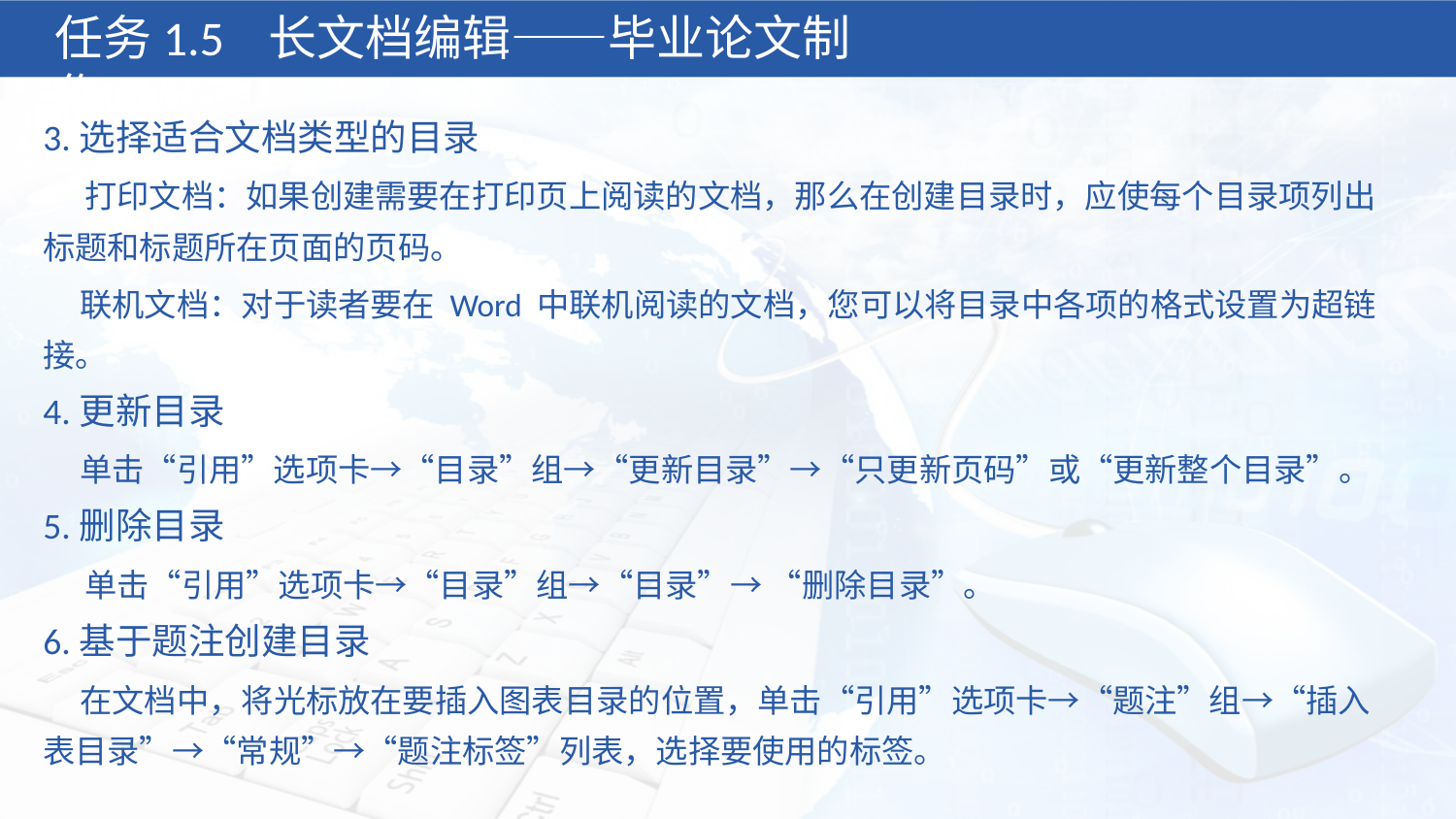

任务1.5   长文档编辑——毕业论文制作
3.选择适合文档类型的目录
    打印文档：如果创建需要在打印页上阅读的文档，那么在创建目录时，应使每个目录项列出标题和标题所在页面的页码。
    联机文档：对于读者要在 Word 中联机阅读的文档，您可以将目录中各项的格式设置为超链接。
4.更新目录
    单击“引用”选项卡→“目录”组→“更新目录”→“只更新页码”或“更新整个目录”。
5.删除目录
    单击“引用”选项卡→“目录”组→“目录”→ “删除目录”。
6.基于题注创建目录
    在文档中，将光标放在要插入图表目录的位置，单击“引用”选项卡→“题注”组→“插入表目录”→“常规”→“题注标签”列表，选择要使用的标签。